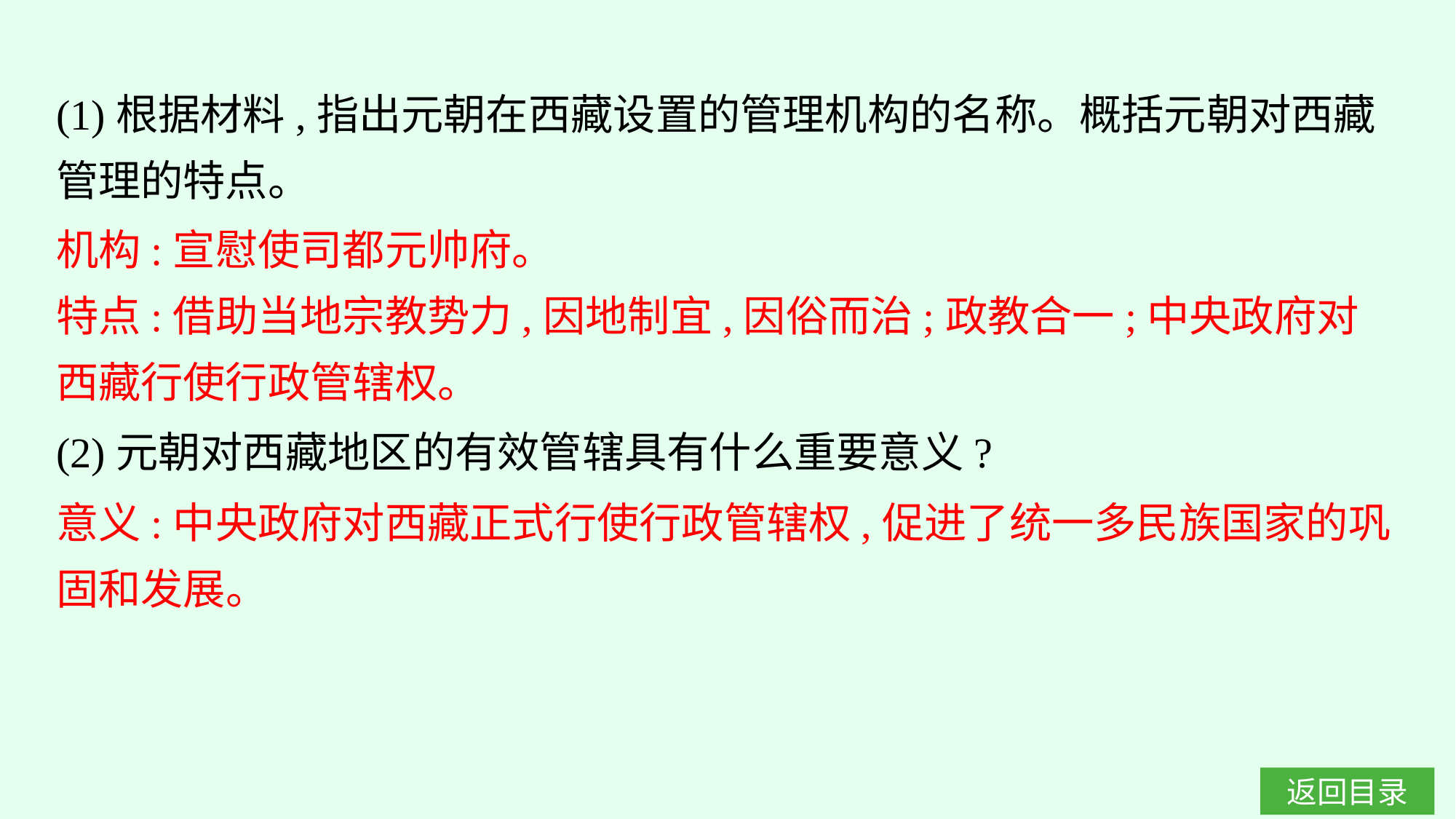

(1)根据材料,指出元朝在西藏设置的管理机构的名称。概括元朝对西藏管理的特点。
机构:宣慰使司都元帅府。
特点:借助当地宗教势力,因地制宜,因俗而治;政教合一;中央政府对西藏行使行政管辖权。
(2)元朝对西藏地区的有效管辖具有什么重要意义?
意义:中央政府对西藏正式行使行政管辖权,促进了统一多民族国家的巩固和发展。